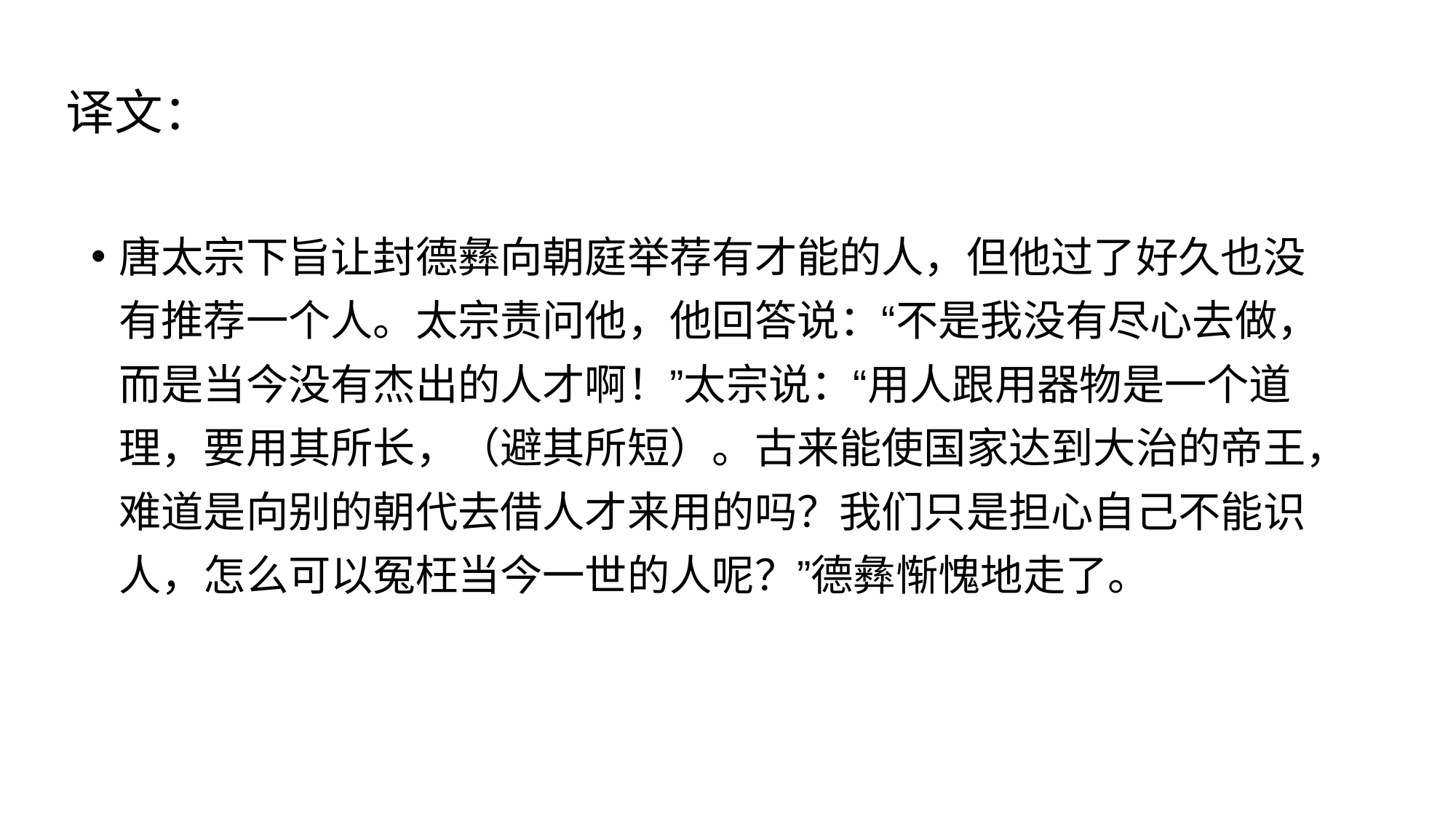

# 译文：
唐太宗下旨让封德彝向朝庭举荐有才能的人，但他过了好久也没有推荐一个人。太宗责问他，他回答说：“不是我没有尽心去做，而是当今没有杰出的人才啊！”太宗说：“用人跟用器物是一个道理，要用其所长，（避其所短）。古来能使国家达到大治的帝王，难道是向别的朝代去借人才来用的吗？我们只是担心自己不能识人，怎么可以冤枉当今一世的人呢？”德彝惭愧地走了。